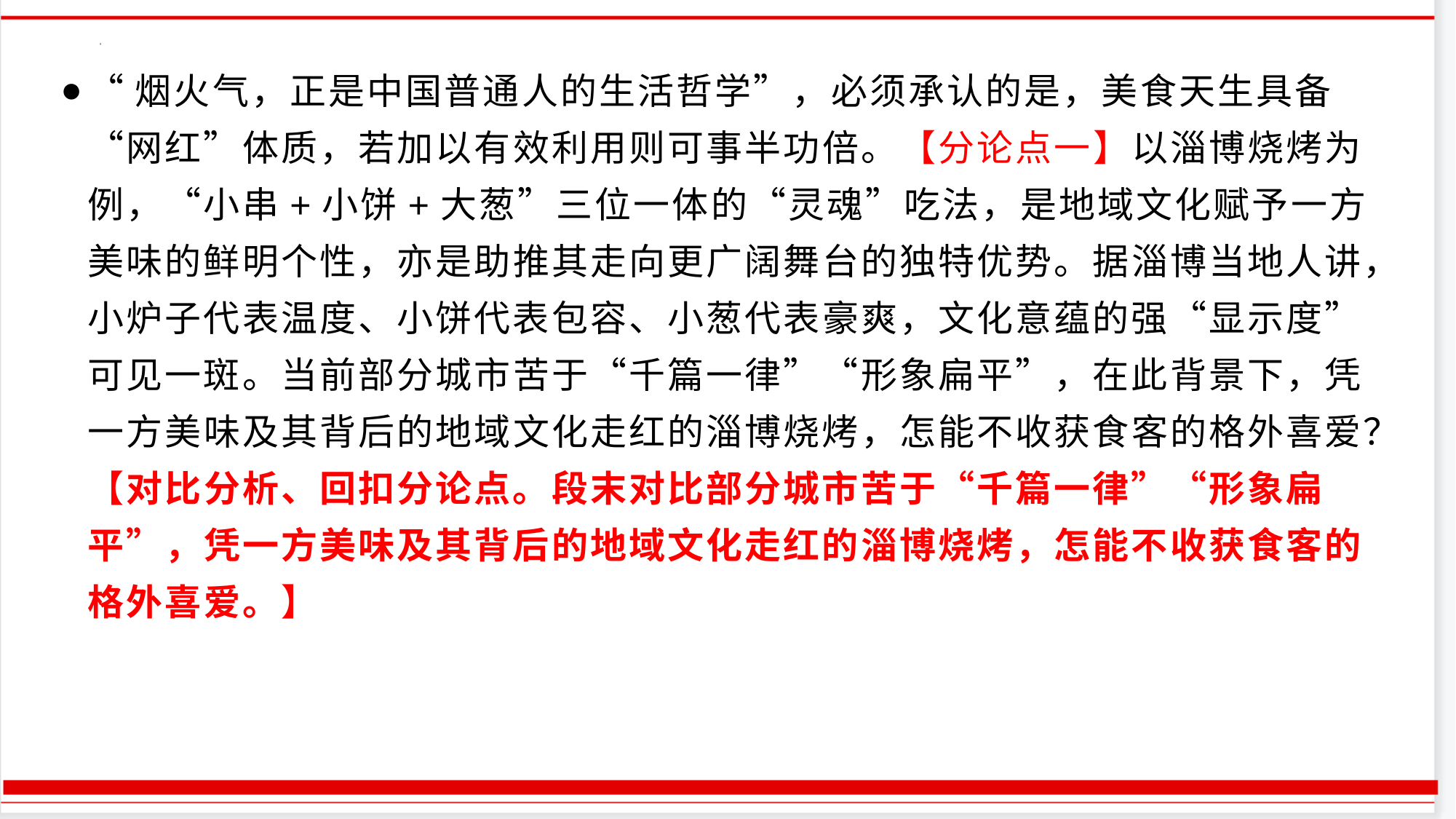

“烟火气，正是中国普通人的生活哲学”，必须承认的是，美食天生具备“网红”体质，若加以有效利用则可事半功倍。【分论点一】以淄博烧烤为例，“小串+小饼+大葱”三位一体的“灵魂”吃法，是地域文化赋予一方美味的鲜明个性，亦是助推其走向更广阔舞台的独特优势。据淄博当地人讲，小炉子代表温度、小饼代表包容、小葱代表豪爽，文化意蕴的强“显示度”可见一斑。当前部分城市苦于“千篇一律”“形象扁平”，在此背景下，凭一方美味及其背后的地域文化走红的淄博烧烤，怎能不收获食客的格外喜爱？【对比分析、回扣分论点。段末对比部分城市苦于“千篇一律”“形象扁平”，凭一方美味及其背后的地域文化走红的淄博烧烤，怎能不收获食客的格外喜爱。】